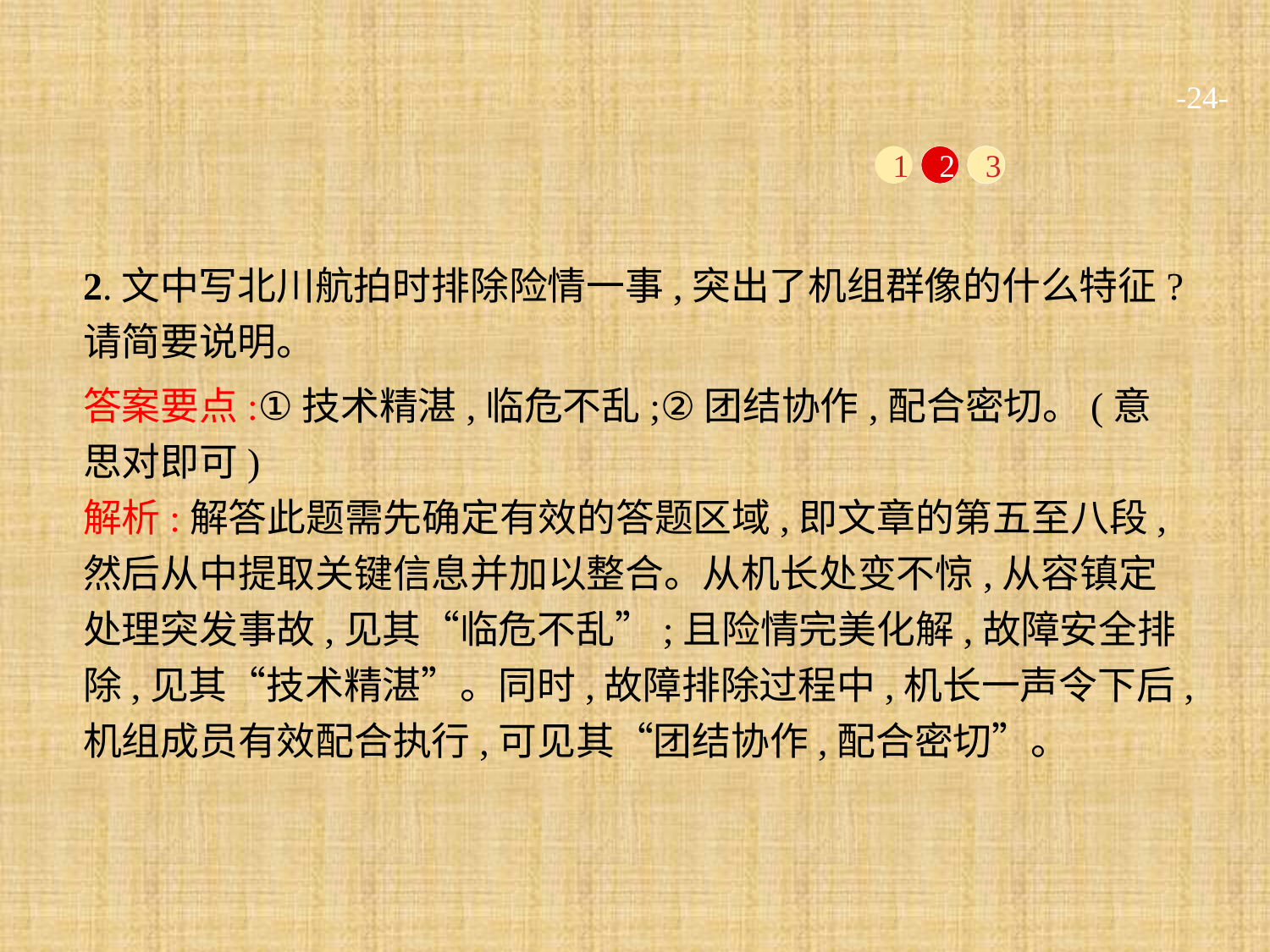

-24-
1
2
3
2.文中写北川航拍时排除险情一事,突出了机组群像的什么特征?请简要说明。
答案要点:①技术精湛,临危不乱;②团结协作,配合密切。(意思对即可)
解析:解答此题需先确定有效的答题区域,即文章的第五至八段,然后从中提取关键信息并加以整合。从机长处变不惊,从容镇定处理突发事故,见其“临危不乱”;且险情完美化解,故障安全排除,见其“技术精湛”。同时,故障排除过程中,机长一声令下后,机组成员有效配合执行,可见其“团结协作,配合密切”。